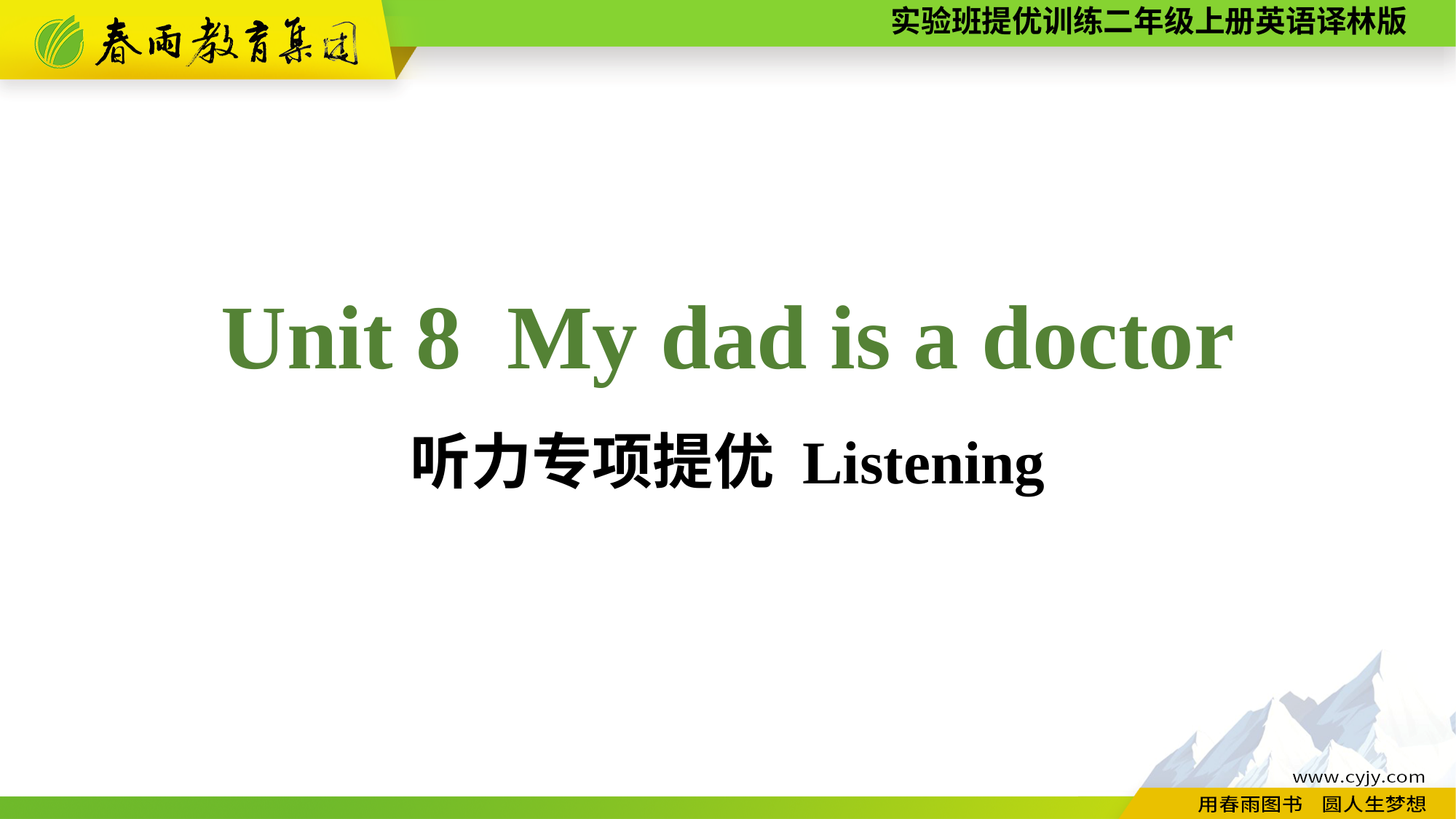

Unit 8  My dad is a doctor
听力专项提优 Listening